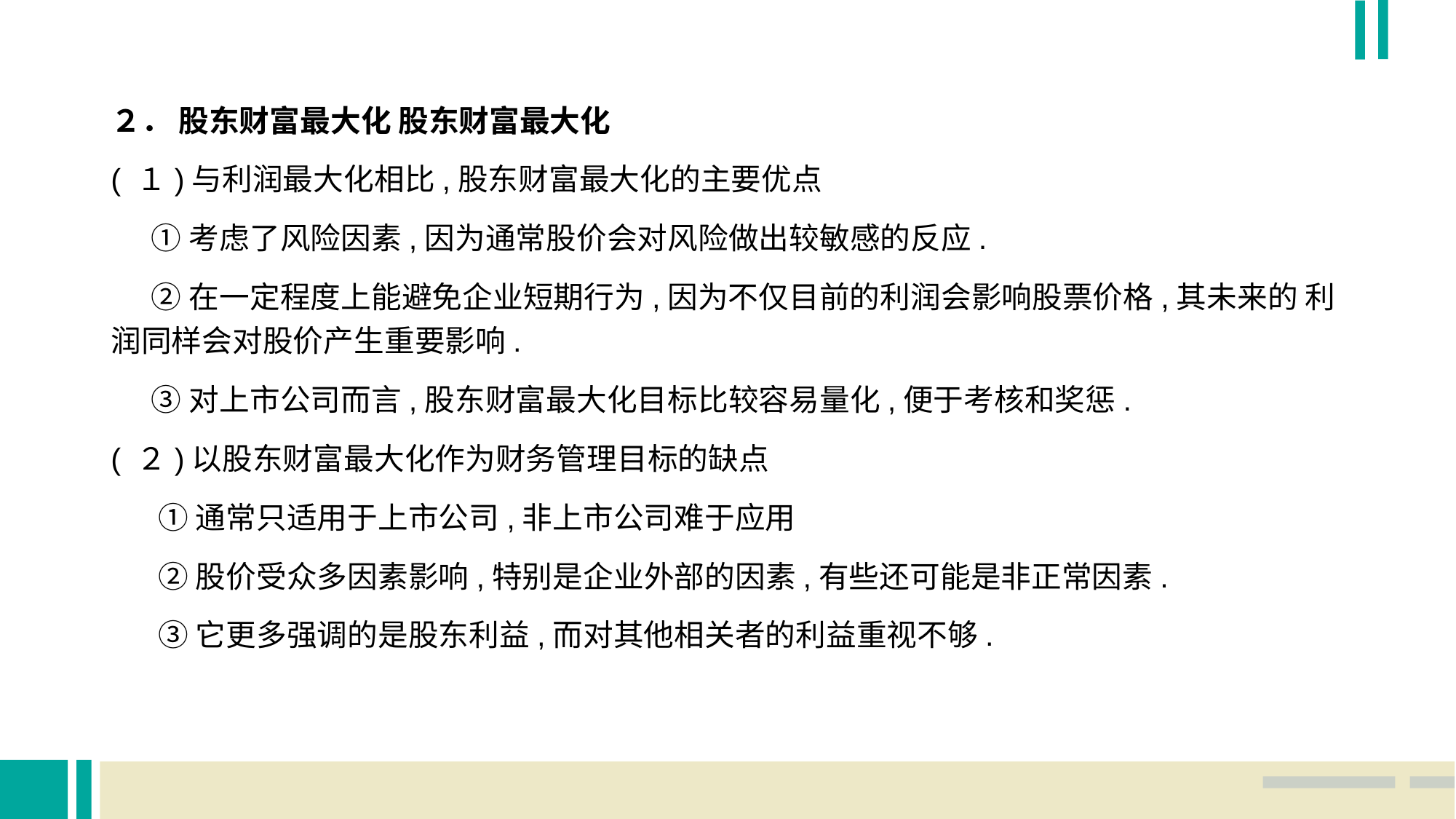

２． 股东财富最大化 股东财富最大化
( １)与利润最大化相比,股东财富最大化的主要优点
      ①考虑了风险因素,因为通常股价会对风险做出较敏感的反应.
      ②在一定程度上能避免企业短期行为,因为不仅目前的利润会影响股票价格,其未来的 利润同样会对股价产生重要影响.
      ③对上市公司而言,股东财富最大化目标比较容易量化,便于考核和奖惩.
( ２)以股东财富最大化作为财务管理目标的缺点
       ①通常只适用于上市公司,非上市公司难于应用
       ②股价受众多因素影响,特别是企业外部的因素,有些还可能是非正常因素.
       ③它更多强调的是股东利益,而对其他相关者的利益重视不够.